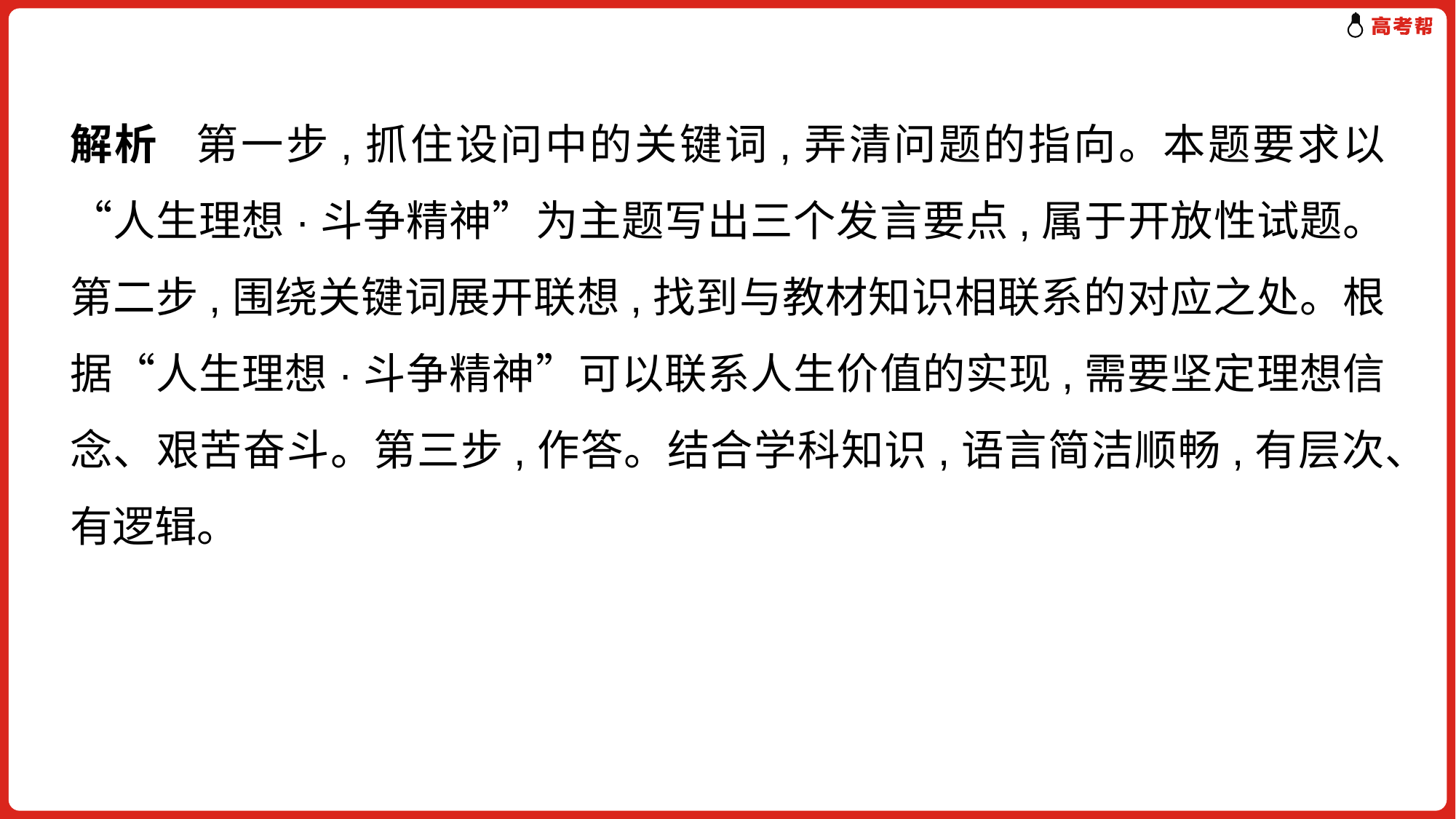

解析   第一步,抓住设问中的关键词,弄清问题的指向。本题要求以“人生理想·斗争精神”为主题写出三个发言要点,属于开放性试题。第二步,围绕关键词展开联想,找到与教材知识相联系的对应之处。根据“人生理想·斗争精神”可以联系人生价值的实现,需要坚定理想信念、艰苦奋斗。第三步,作答。结合学科知识,语言简洁顺畅,有层次、有逻辑。